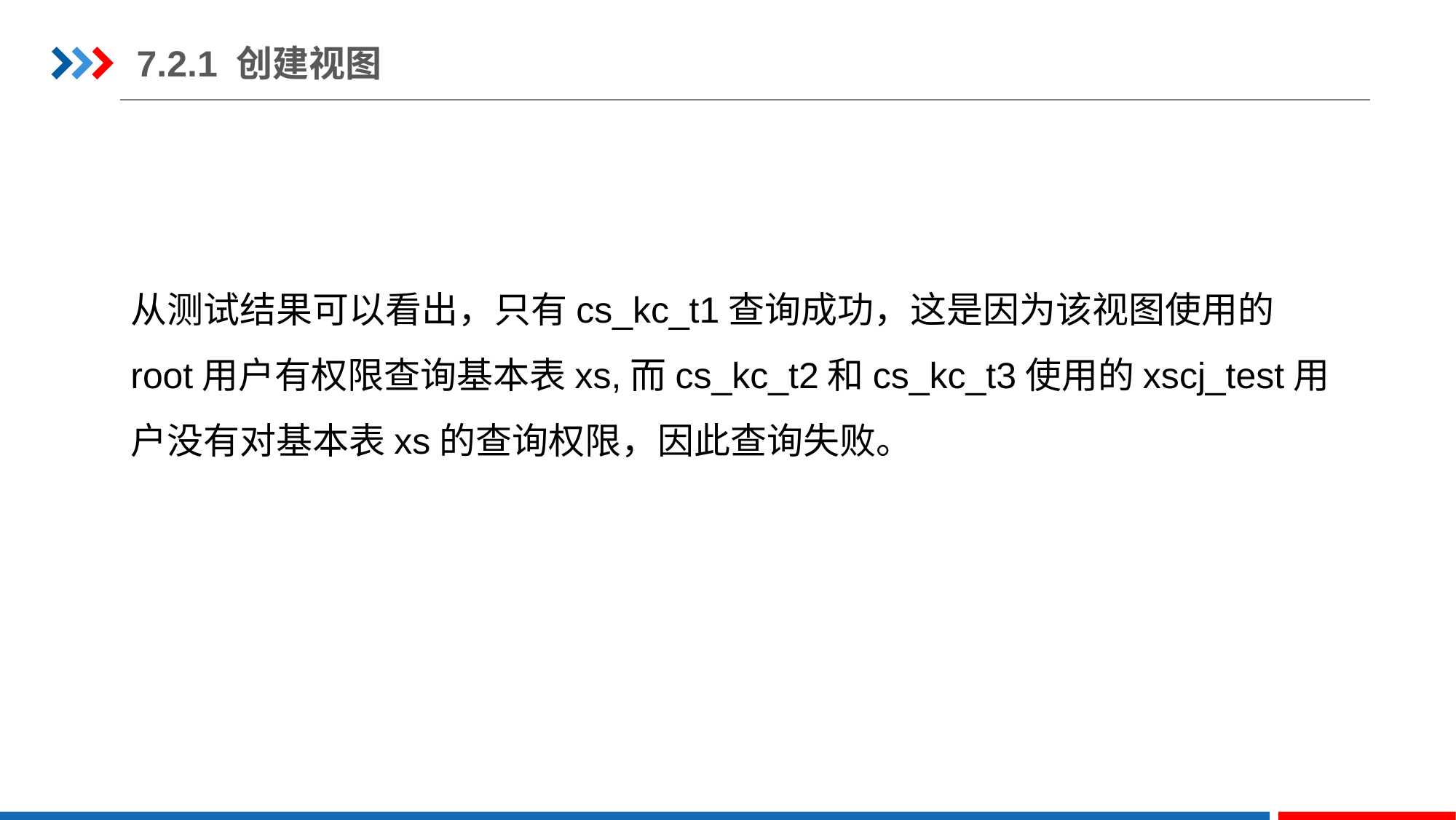

7.2.1 创建视图
从测试结果可以看出，只有cs_kc_t1查询成功，这是因为该视图使用的root用户有权限查询基本表xs,而cs_kc_t2和cs_kc_t3使用的xscj_test用户没有对基本表xs的查询权限，因此查询失败。